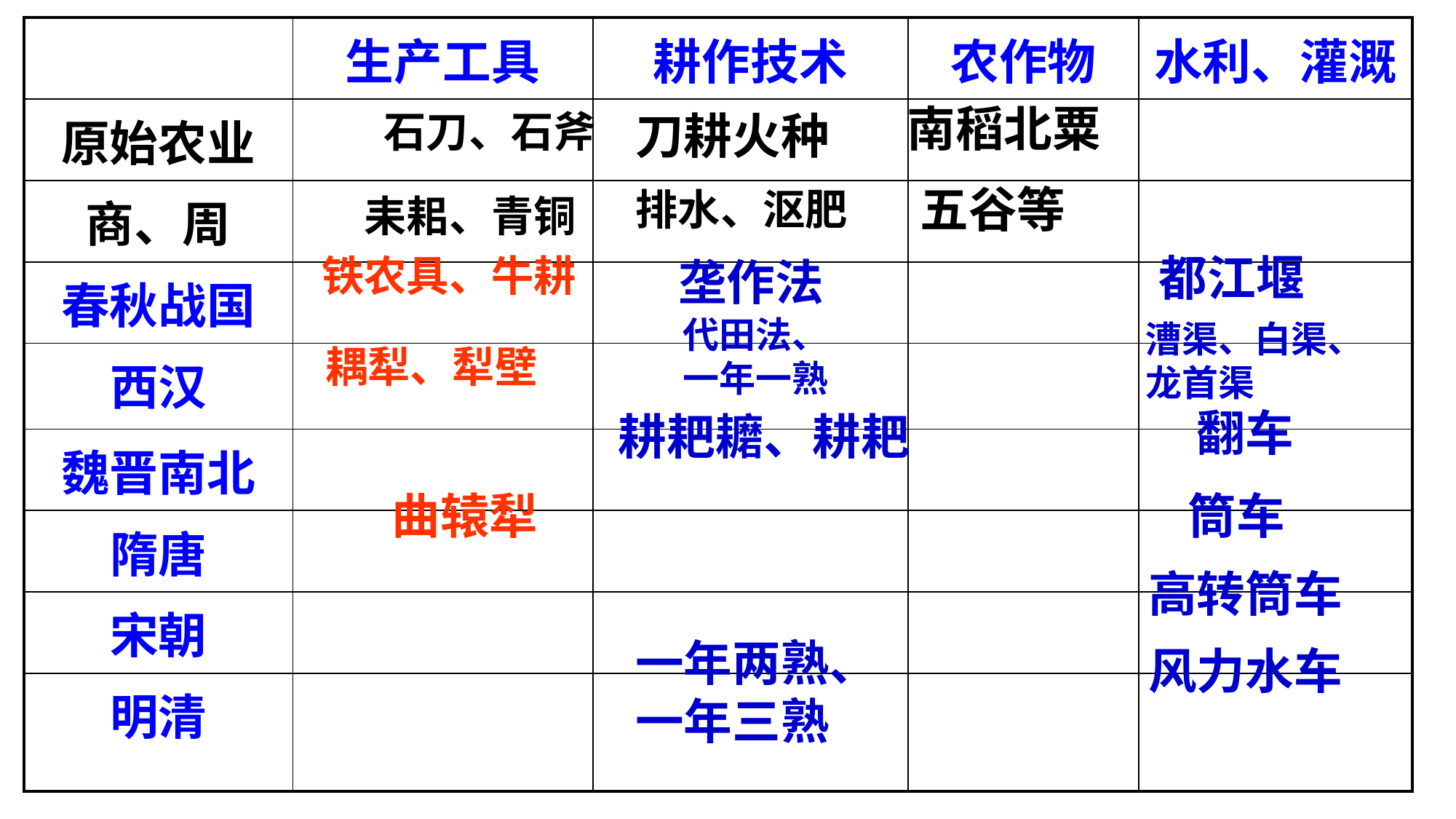

|  | 生产工具 | 耕作技术 | 农作物 | 水利、灌溉 |
| --- | --- | --- | --- | --- |
| 原始农业 |  |  |  |  |
| 商、周 |  |  |  |  |
| 春秋战国 |  |  |  |  |
| 西汉 |  |  |  |  |
| 魏晋南北 |  |  |  |  |
| 隋唐 |  |  |  |  |
| 宋朝 |  |  |  |  |
| 明清 |  |  |  |  |
南稻北粟
石刀、石斧
刀耕火种
五谷等
排水、沤肥
耒耜、青铜
都江堰
铁农具、牛耕
垄作法
代田法、
一年一熟
漕渠、白渠、
龙首渠
耦犁、犁壁
翻车
耕耙耱、耕耙
筒车
曲辕犁
高转筒车
一年两熟、
一年三熟
风力水车